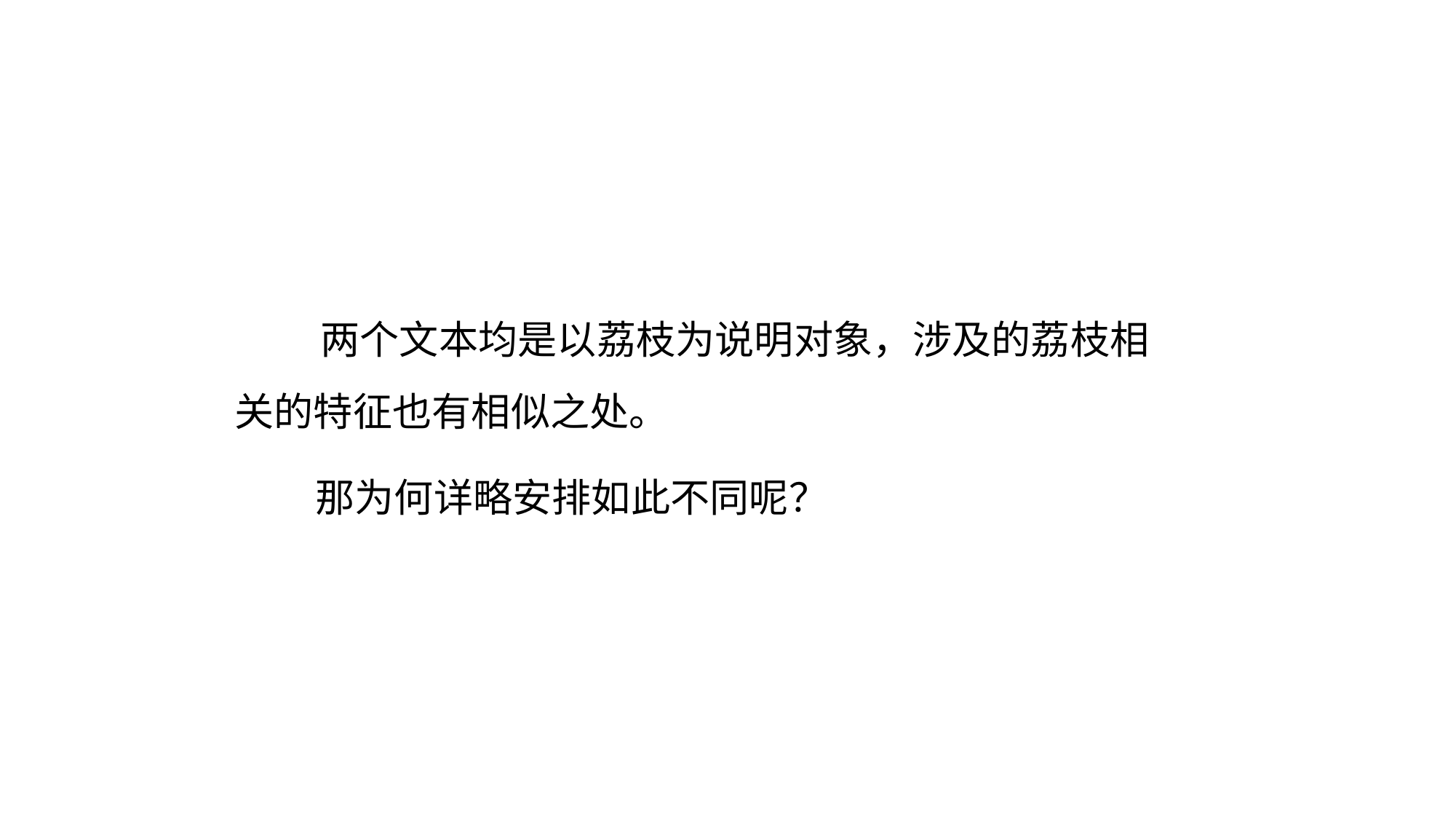

两个文本均是以荔枝为说明对象，涉及的荔枝相关的特征也有相似之处。
        那为何详略安排如此不同呢？